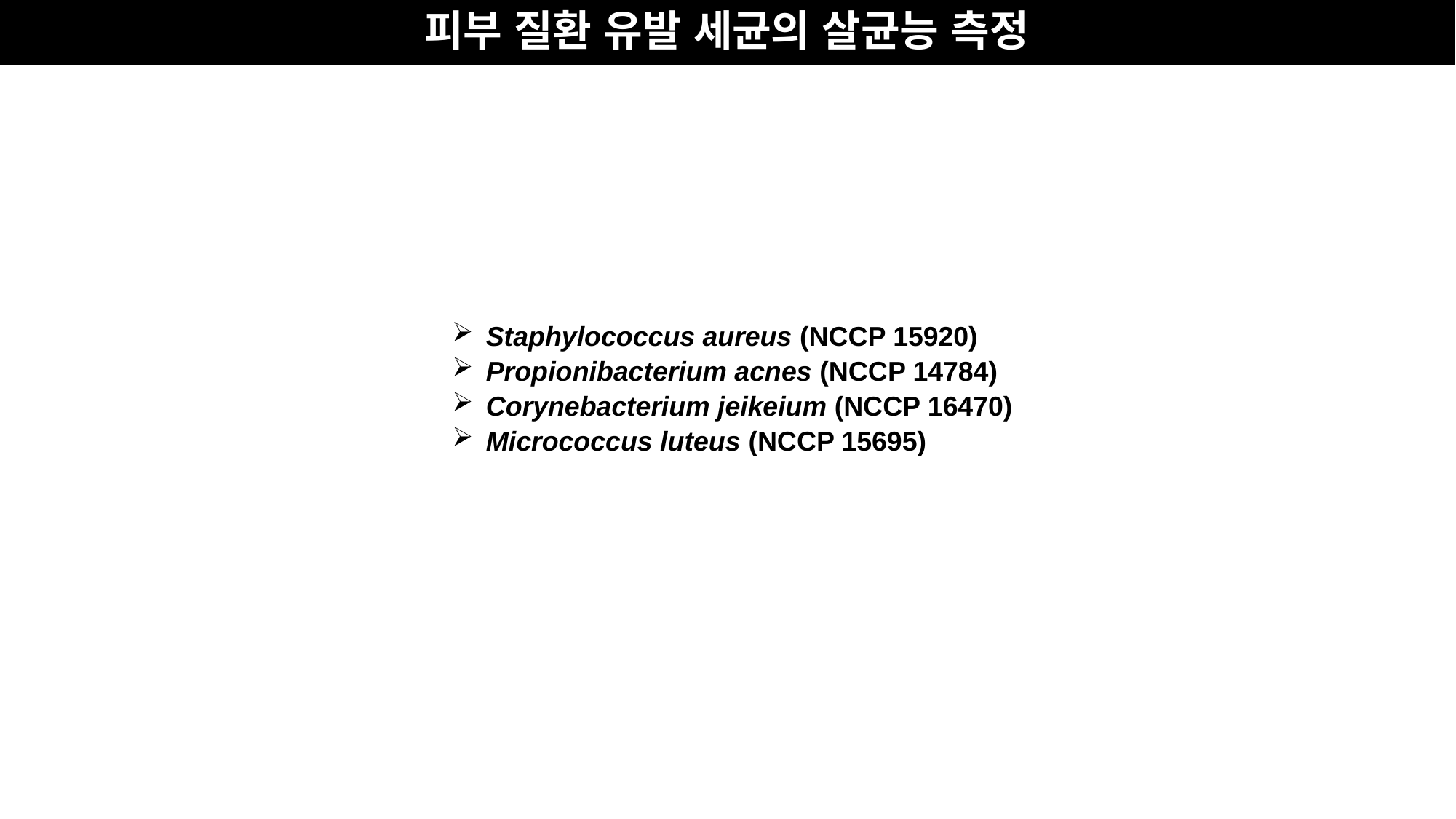

피부 질환 유발 세균의 살균능 측정
Staphylococcus aureus (NCCP 15920)
Propionibacterium acnes (NCCP 14784)
Corynebacterium jeikeium (NCCP 16470)
Micrococcus luteus (NCCP 15695)